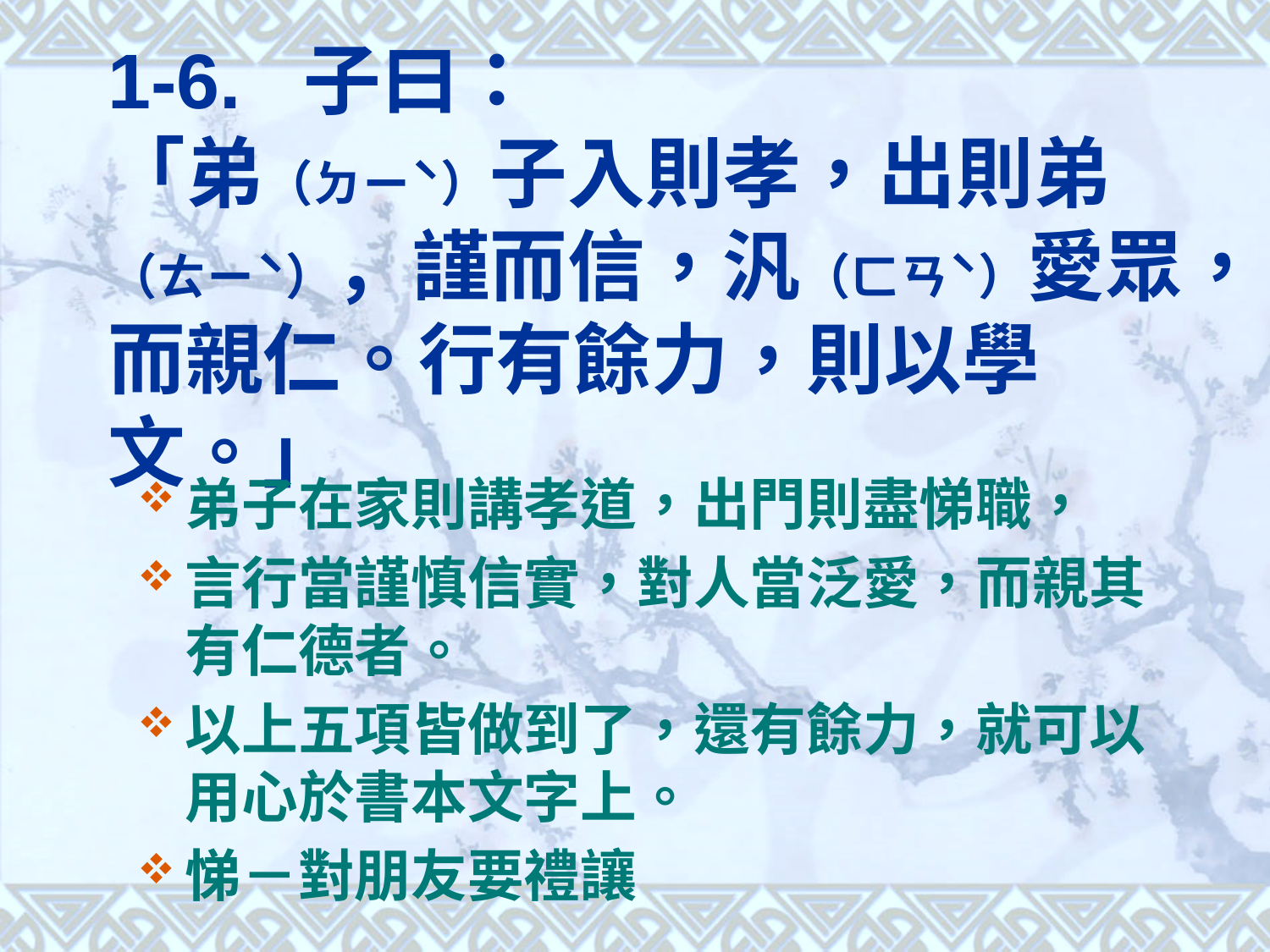

# 1-6.  子曰： 「弟（ㄉㄧˋ）子入則孝，出則弟（ㄊㄧˋ），謹而信，汎（ㄈㄢˋ）愛眾，而親仁。行有餘力，則以學文。」
弟子在家則講孝道，出門則盡悌職，
言行當謹慎信實，對人當泛愛，而親其有仁德者。
以上五項皆做到了，還有餘力，就可以用心於書本文字上。
悌－對朋友要禮讓